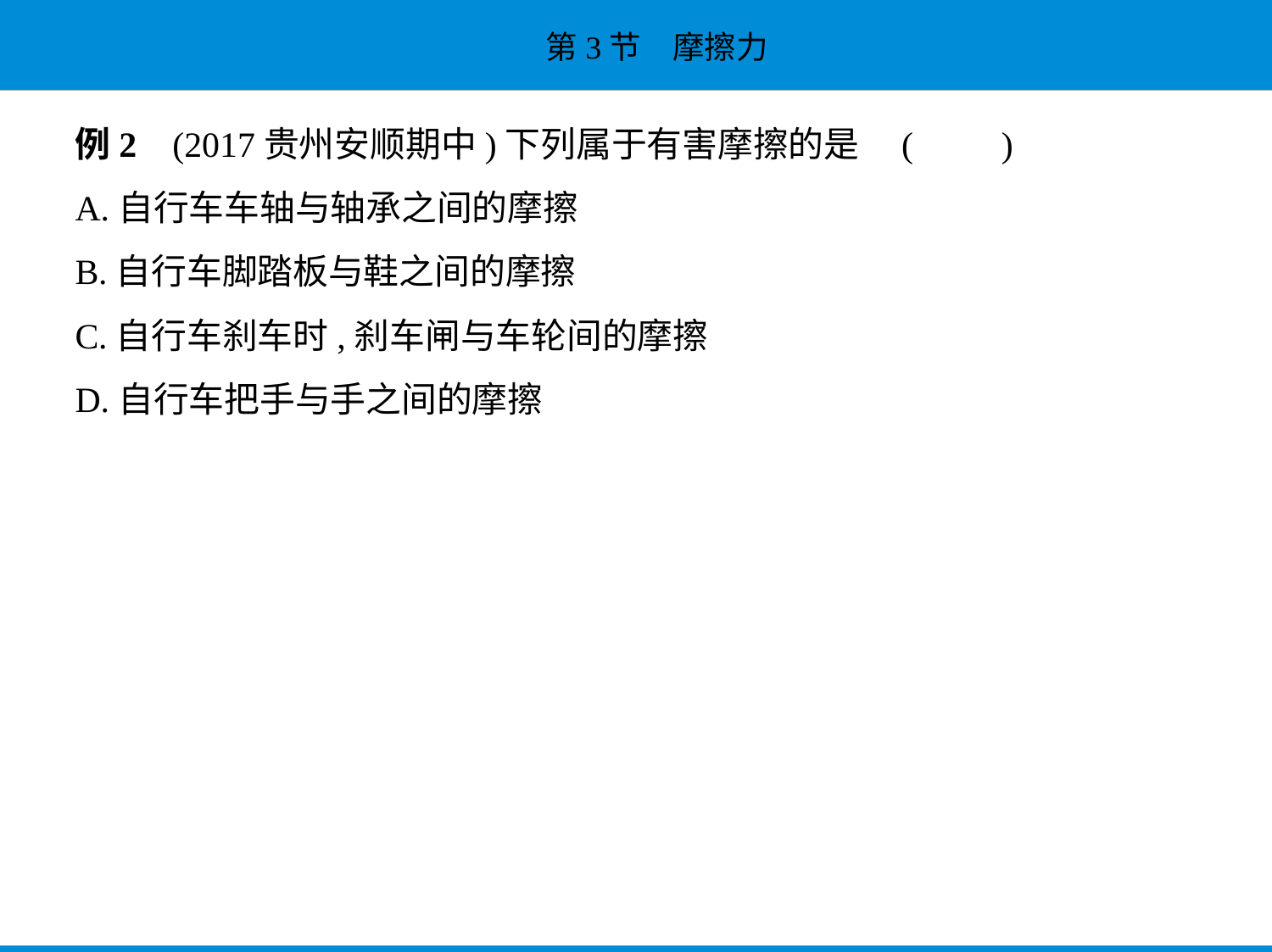

例2    (2017贵州安顺期中)下列属于有害摩擦的是 (　　)
A.自行车车轴与轴承之间的摩擦
B.自行车脚踏板与鞋之间的摩擦
C.自行车刹车时,刹车闸与车轮间的摩擦
D.自行车把手与手之间的摩擦